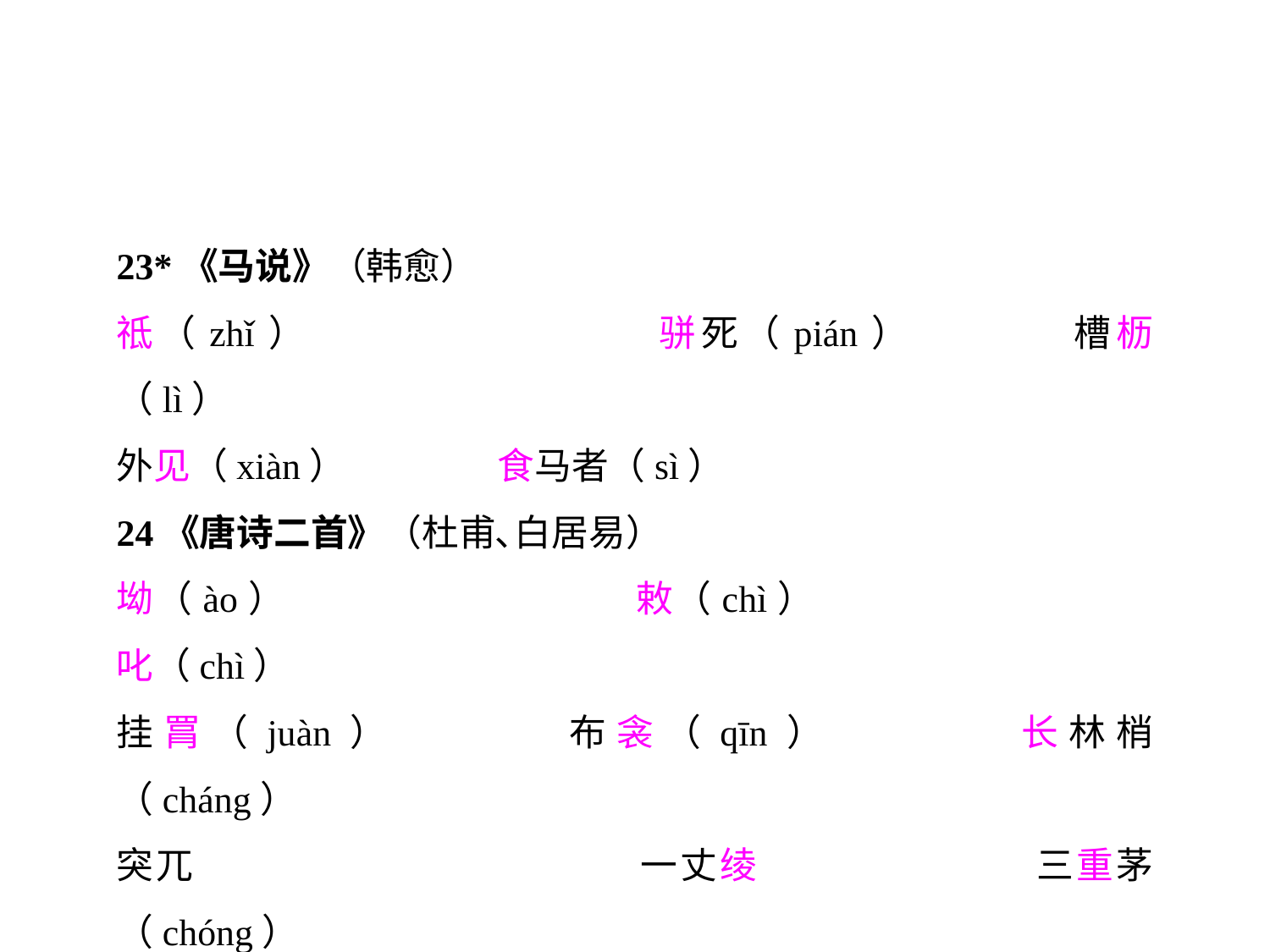

23*《马说》（韩愈）
祗（zhǐ）			骈死（pián）		槽枥（lì）
外见（xiàn）		食马者（sì）
24《唐诗二首》（杜甫､白居易）
坳（ào）			敕（chì）			叱（chì）
挂罥（juàn）		布衾（qīn）		长林梢（cháng）
突兀				一丈绫			三重茅（chóng）